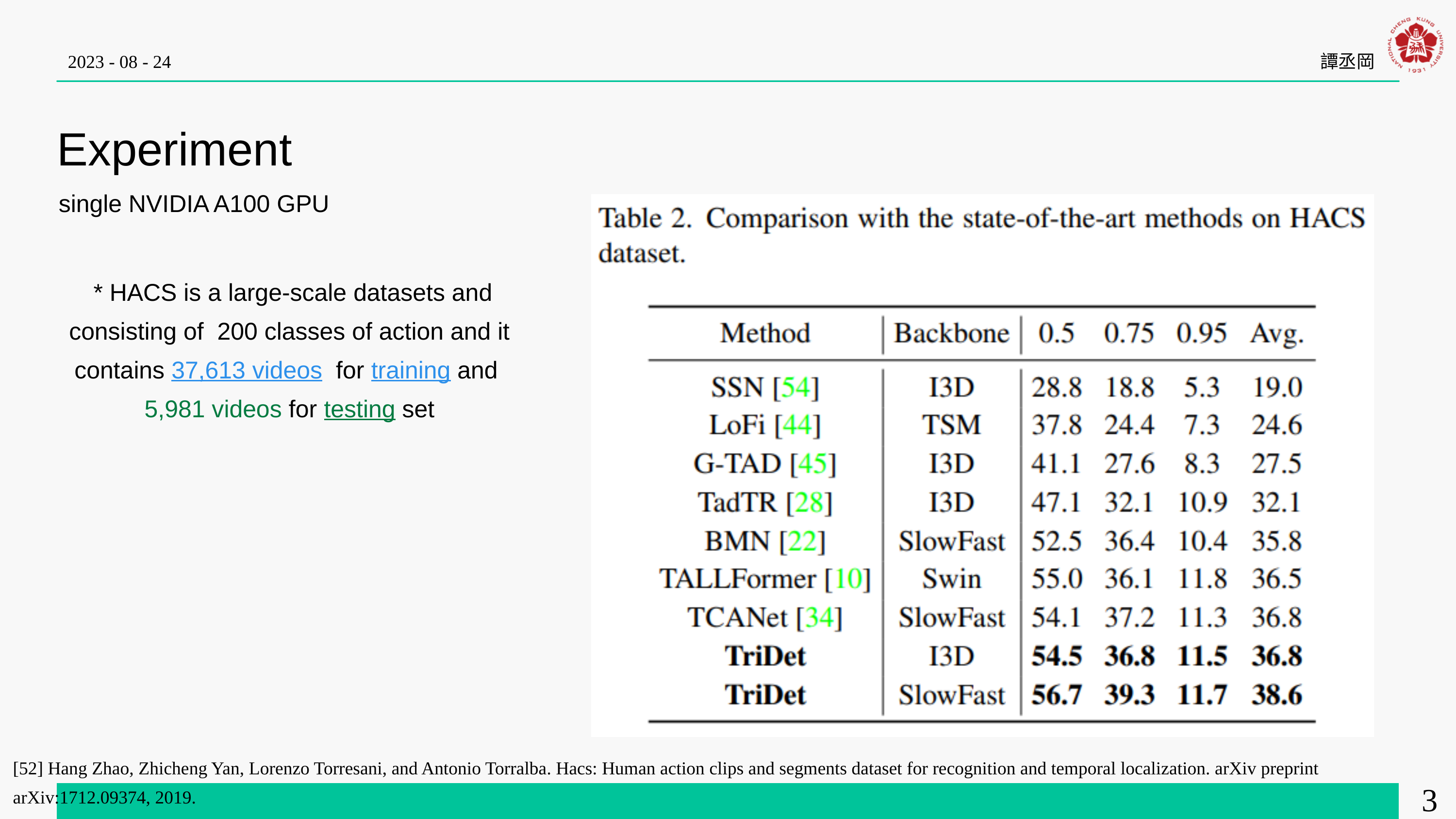

2023 - 08 - 24
譚丞岡

Experiment
single NVIDIA A100 GPU

 * HACS is a large-scale datasets and consisting of  200 classes of action and it contains 37,613 videos  for training and  5,981 videos for testing set
[52] Hang Zhao, Zhicheng Yan, Lorenzo Torresani, and Antonio Torralba. Hacs: Human action clips and segments dataset for recognition and temporal localization. arXiv preprint arXiv:1712.09374, 2019.
31